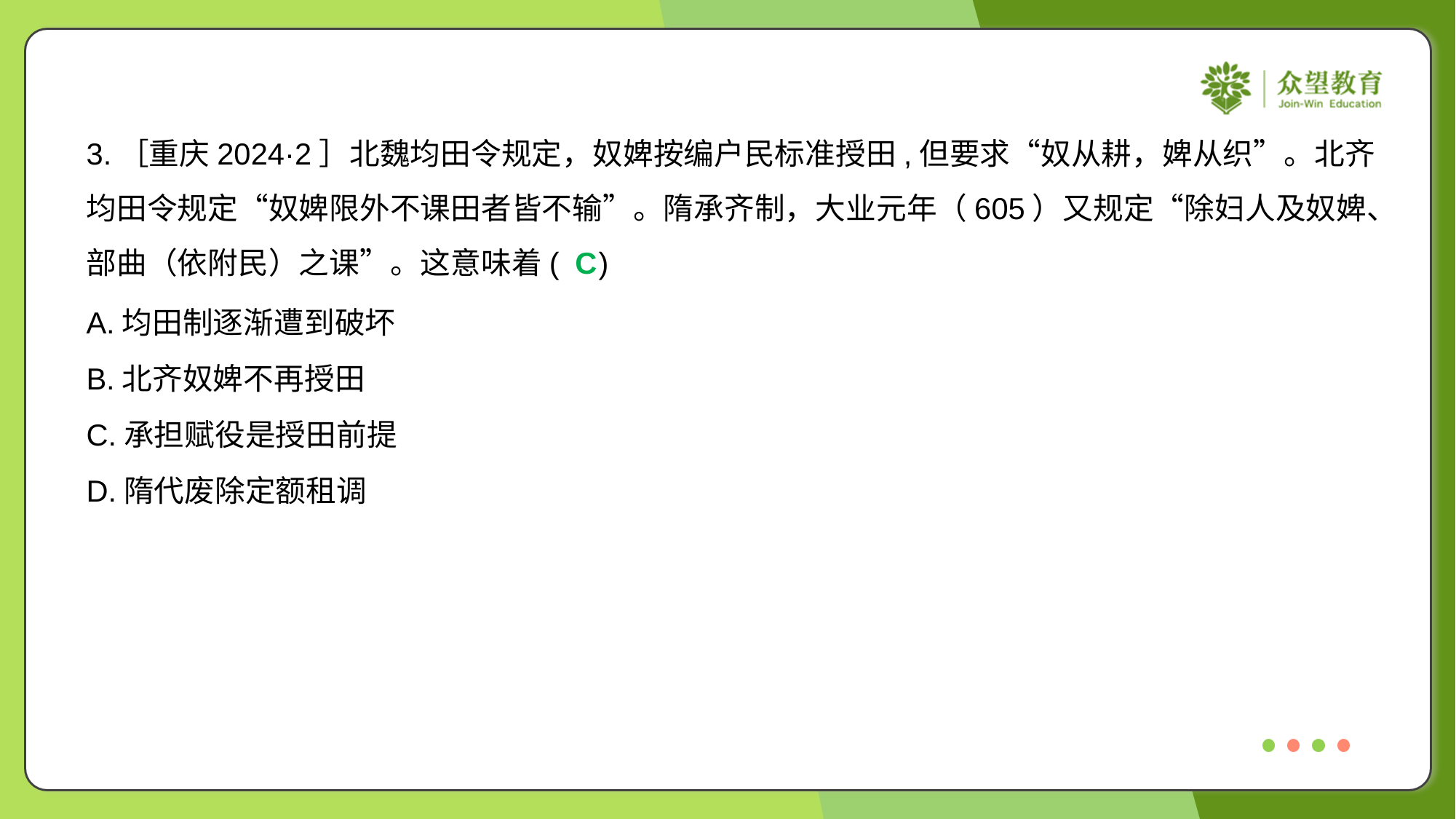

3.［重庆2024·2］北魏均田令规定，奴婢按编户民标准授田,但要求“奴从耕，婢从织”。北齐
均田令规定“奴婢限外不课田者皆不输”。隋承齐制，大业元年（605）又规定“除妇人及奴婢、
部曲（依附民）之课”。这意味着(     )
C
A.均田制逐渐遭到破坏
B.北齐奴婢不再授田
C.承担赋役是授田前提
D.隋代废除定额租调